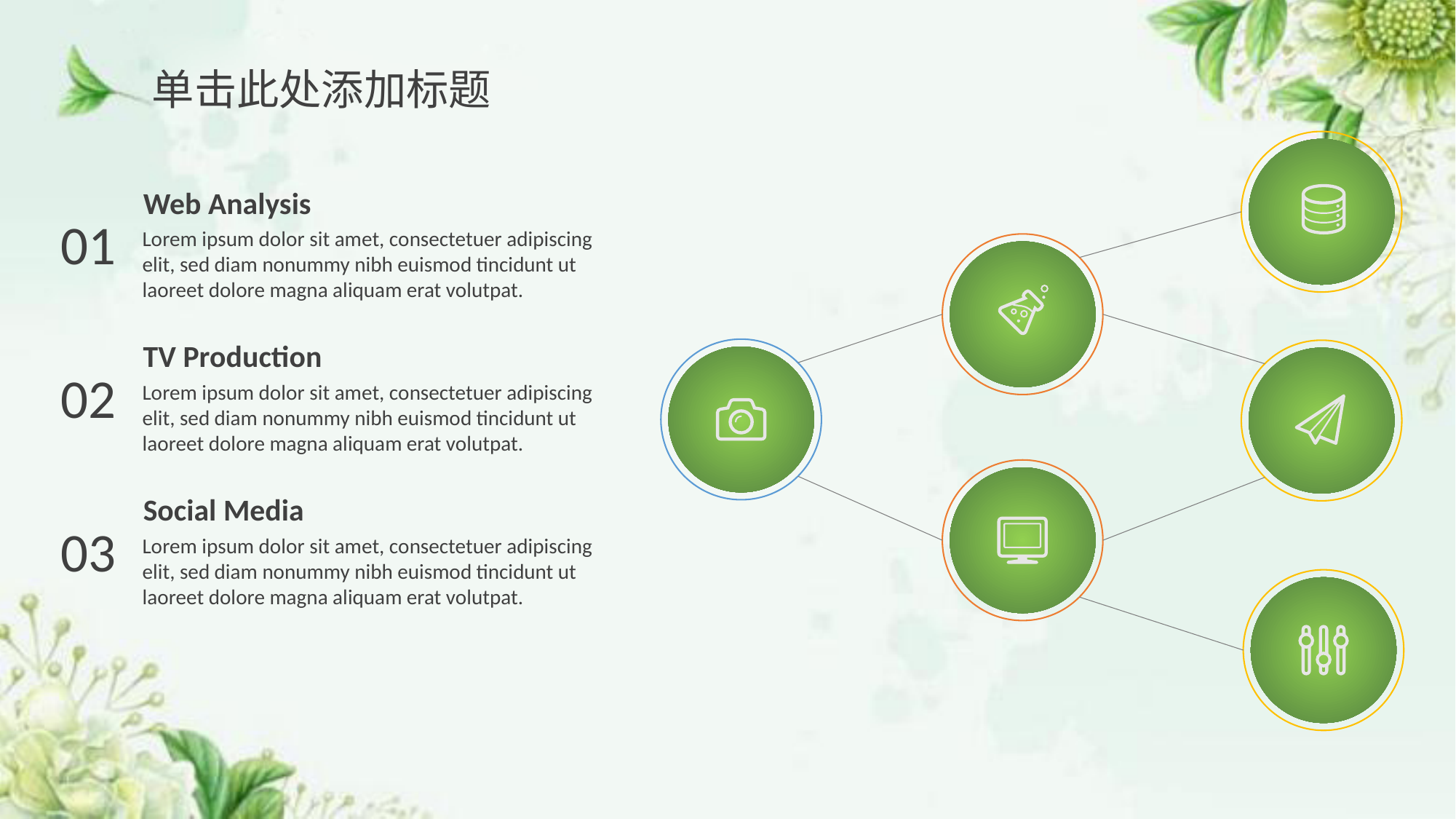

单击此处添加标题

Web Analysis
Lorem ipsum dolor sit amet, consectetuer adipiscing elit, sed diam nonummy nibh euismod tincidunt ut laoreet dolore magna aliquam erat volutpat.
01
TV Production
Lorem ipsum dolor sit amet, consectetuer adipiscing elit, sed diam nonummy nibh euismod tincidunt ut laoreet dolore magna aliquam erat volutpat.
02
Social Media
Lorem ipsum dolor sit amet, consectetuer adipiscing elit, sed diam nonummy nibh euismod tincidunt ut laoreet dolore magna aliquam erat volutpat.
03